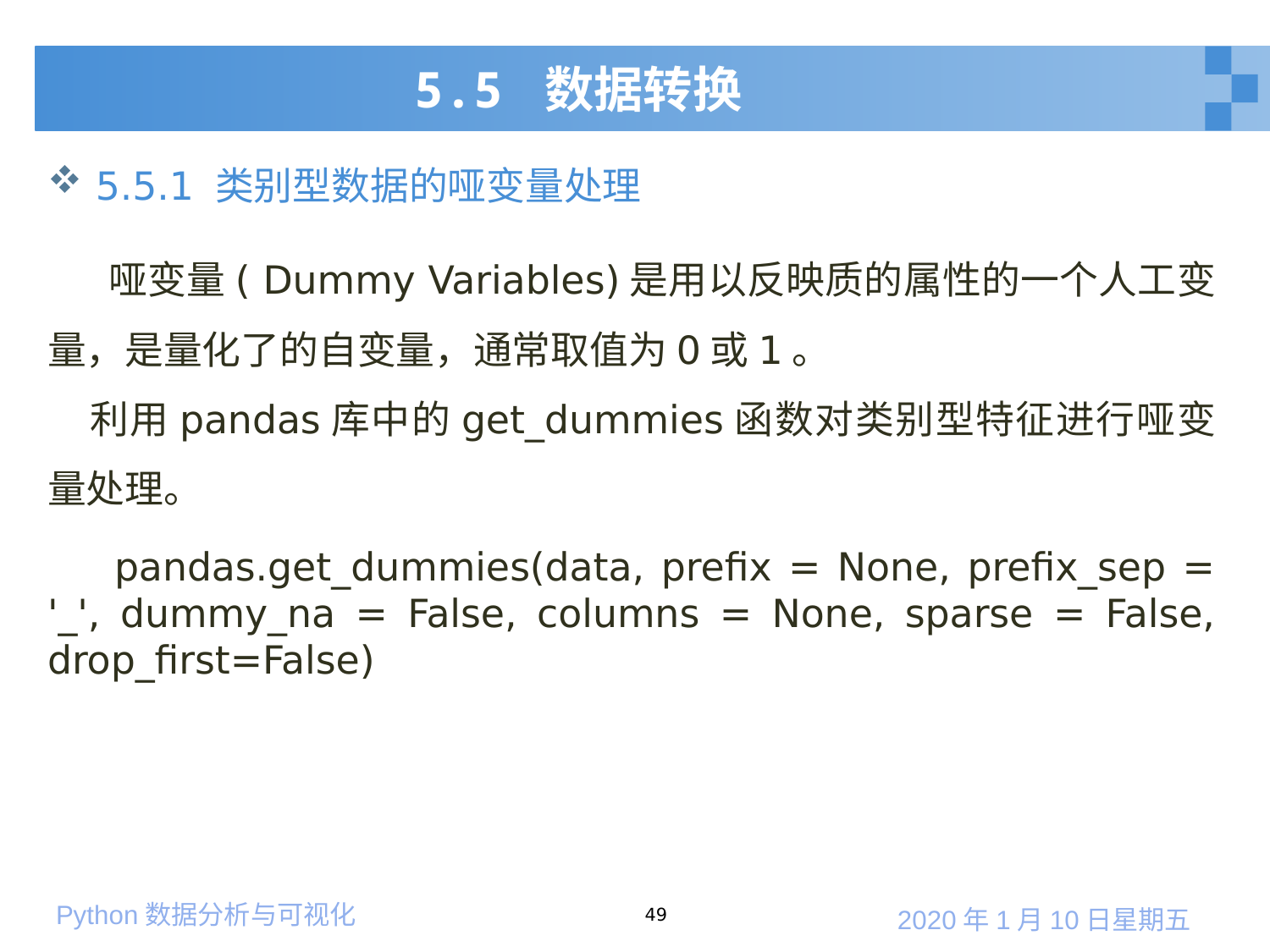

# 5.5 数据转换
5.5.1 类别型数据的哑变量处理
 哑变量( Dummy Variables)是用以反映质的属性的一个人工变量，是量化了的自变量，通常取值为0或1。
利用pandas库中的get_dummies函数对类别型特征进行哑变量处理。
    pandas.get_dummies(data, prefix = None, prefix_sep = '_', dummy_na = False, columns = None, sparse = False, drop_first=False)
49
2020年1月10日星期五